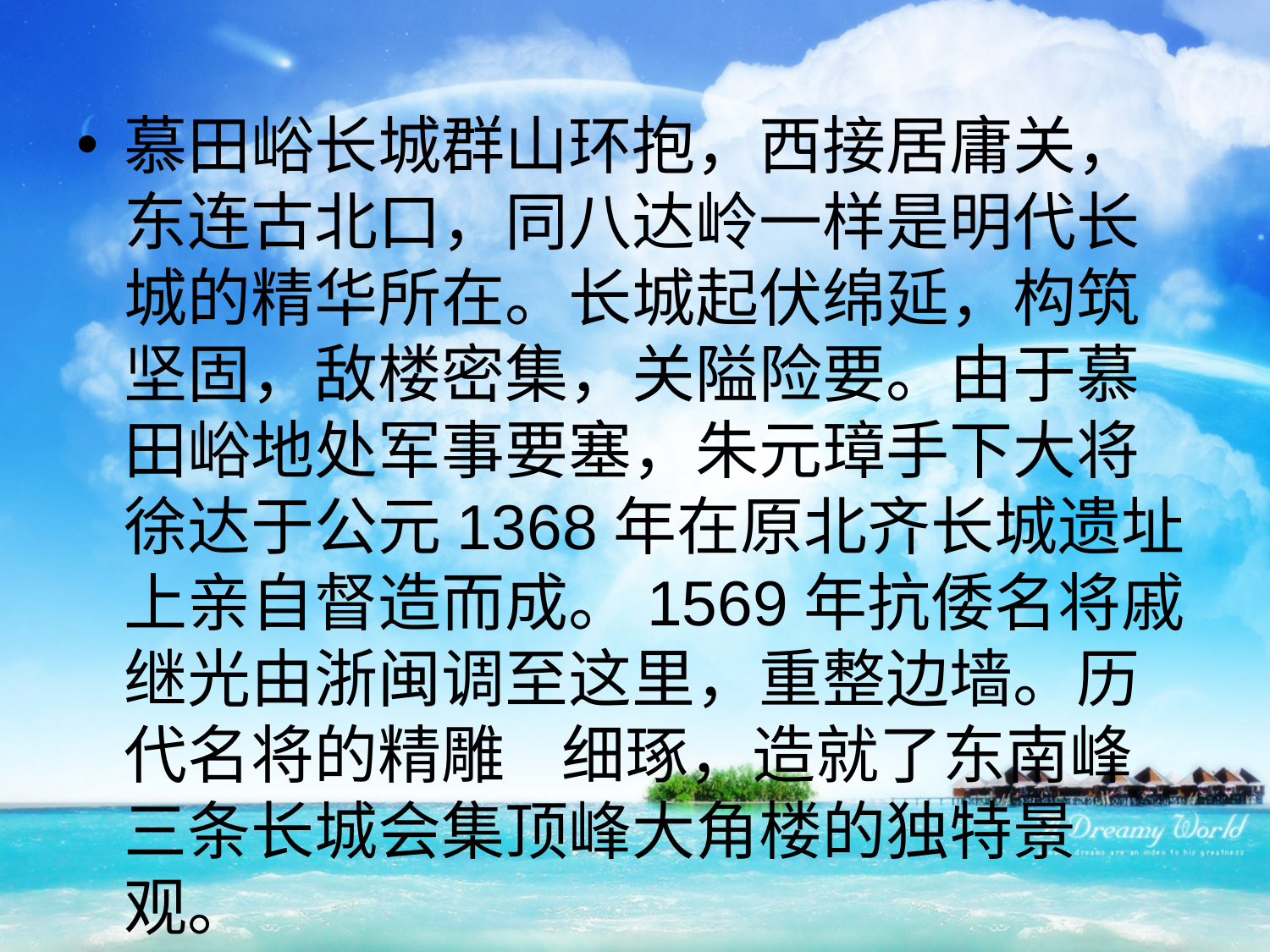

#
慕田峪长城群山环抱，西接居庸关，东连古北口，同八达岭一样是明代长城的精华所在。长城起伏绵延，构筑坚固，敌楼密集，关隘险要。由于慕田峪地处军事要塞，朱元璋手下大将徐达于公元1368年在原北齐长城遗址上亲自督造而成。1569年抗倭名将戚继光由浙闽调至这里，重整边墙。历代名将的精雕    细琢，造就了东南峰三条长城会集顶峰大角楼的独特景观。